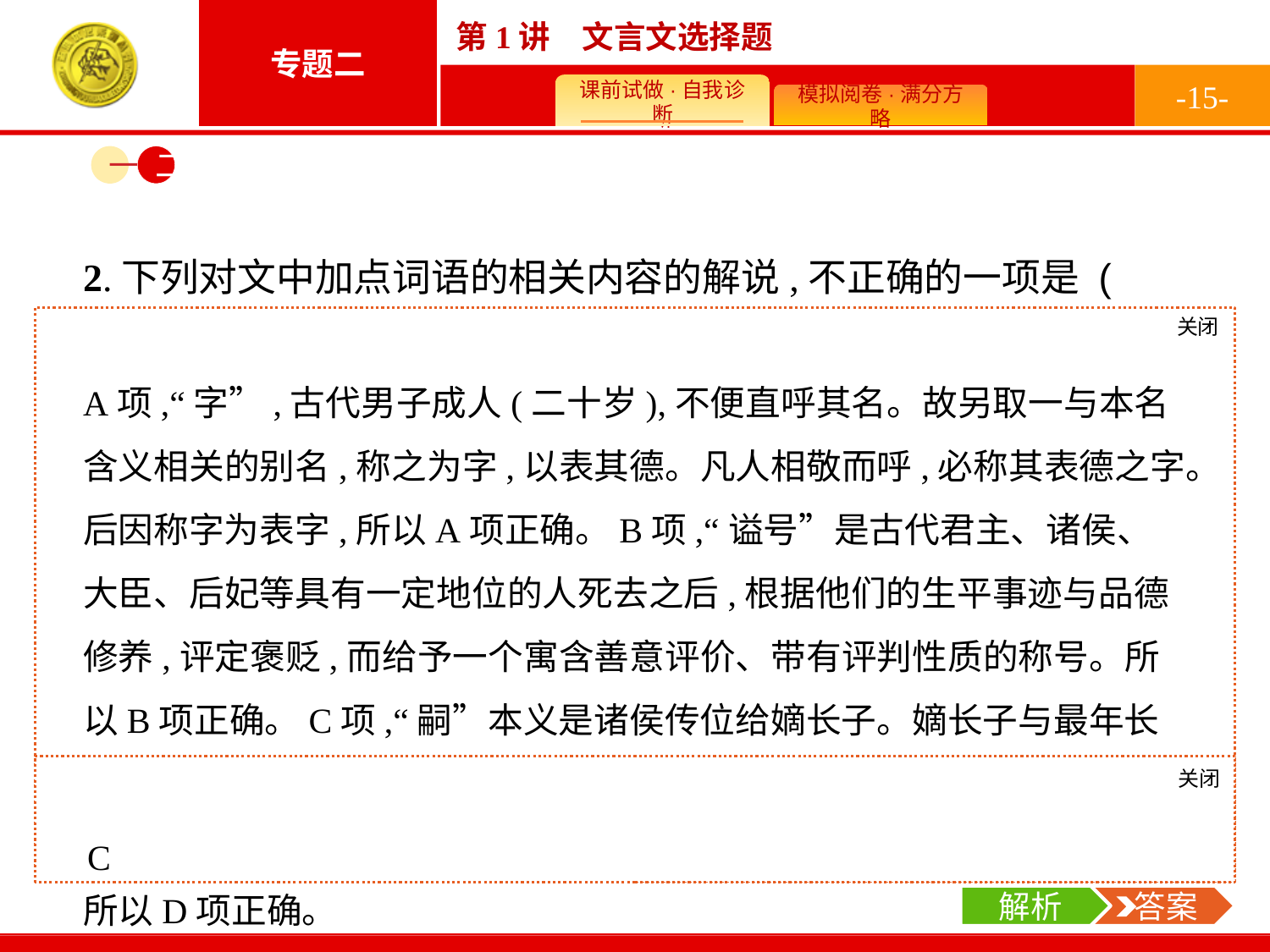

-15-
一
二
2.下列对文中加点词语的相关内容的解说,不正确的一项是 (　　)
A.古代男子有名有字,名是出生后不久父亲起的,字是二十岁举行冠礼后才起的。
B.谥号是古代帝王、大臣等死后,据其生平事迹评定的称号,如武帝、哀帝、炀帝。
C.嗣位指继承君位,我囯封建王朝通常实行长子继承制,君位由最年长的儿子继承。
D.阙是宫门两侧的高台,又可借指宫廷;“诣阙”既可指赴朝廷,又可指赴京都。

关闭
解析

A项,“字”,古代男子成人(二十岁),不便直呼其名。故另取一与本名含义相关的别名,称之为字,以表其德。凡人相敬而呼,必称其表德之字。后因称字为表字,所以A项正确。B项,“谥号”是古代君主、诸侯、大臣、后妃等具有一定地位的人死去之后,根据他们的生平事迹与品德修养,评定褒贬,而给予一个寓含善意评价、带有评判性质的称号。所以B项正确。C项,“嗣”本义是诸侯传位给嫡长子。嫡长子与最年长的儿子有时候并不是一致的。所以C项说法错误。D项,“阙”指皇宫门前两边供瞭望的楼,也指皇帝居处,借指朝廷,也可代指京城、宫殿。所以D项正确。

关闭
解析
  答案

C
解析
  答案